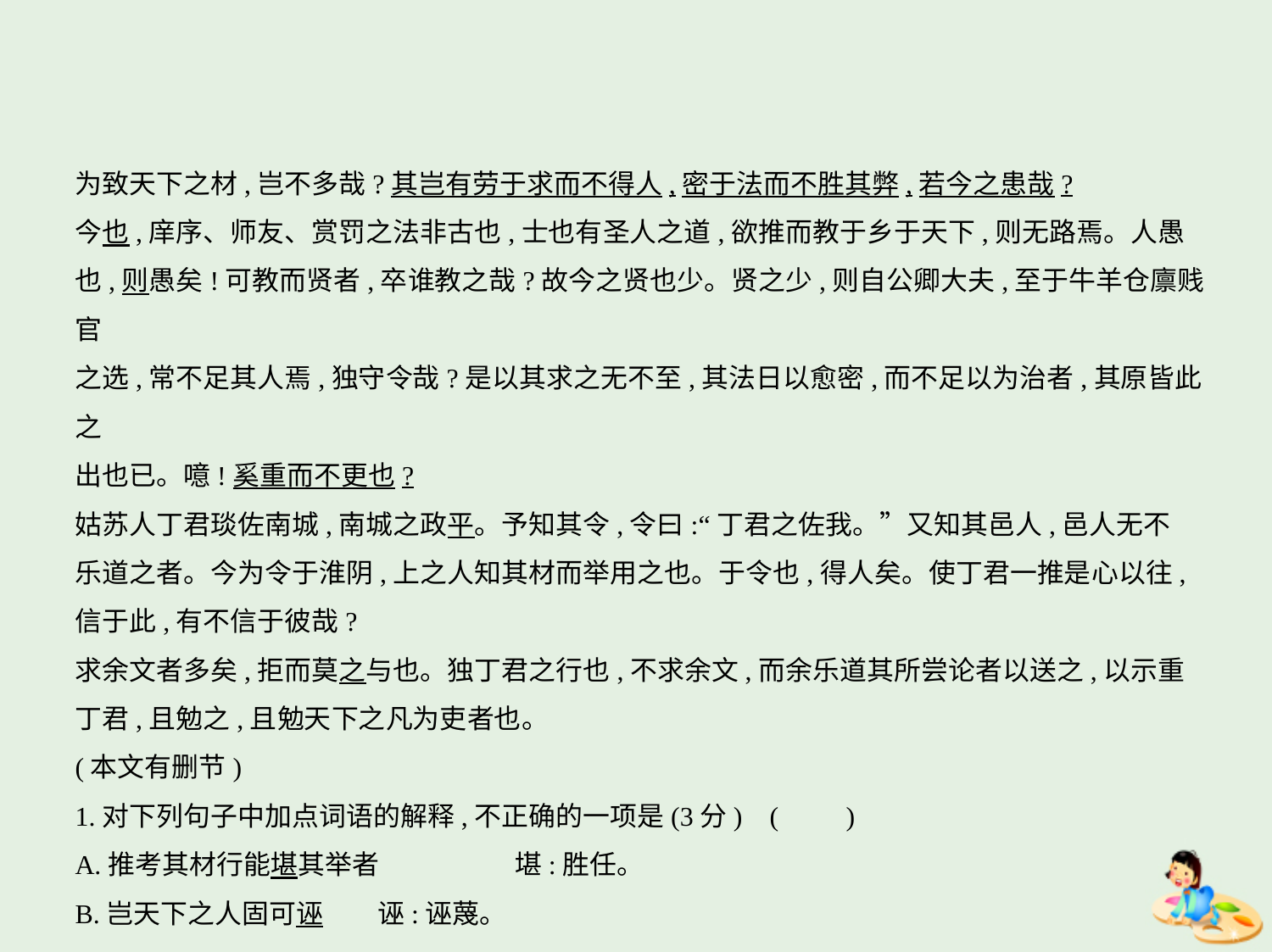

为致天下之材,岂不多哉?其岂有劳于求而不得人,密于法而不胜其弊,若今之患哉?
今也,庠序、师友、赏罚之法非古也,士也有圣人之道,欲推而教于乡于天下,则无路焉。人愚
也,则愚矣!可教而贤者,卒谁教之哉?故今之贤也少。贤之少,则自公卿大夫,至于牛羊仓廪贱官
之选,常不足其人焉,独守令哉?是以其求之无不至,其法日以愈密,而不足以为治者,其原皆此之
出也已。噫!奚重而不更也?
姑苏人丁君琰佐南城,南城之政平。予知其令,令曰:“丁君之佐我。”又知其邑人,邑人无不
乐道之者。今为令于淮阴,上之人知其材而举用之也。于令也,得人矣。使丁君一推是心以往,
信于此,有不信于彼哉?
求余文者多矣,拒而莫之与也。独丁君之行也,不求余文,而余乐道其所尝论者以送之,以示重
丁君,且勉之,且勉天下之凡为吏者也。
(本文有删节)
1.对下列句子中加点词语的解释,不正确的一项是(3分) (　　)
A.推考其材行能堪其举者　　　　　堪:胜任。
B.岂天下之人固可诬　　诬:诬蔑。